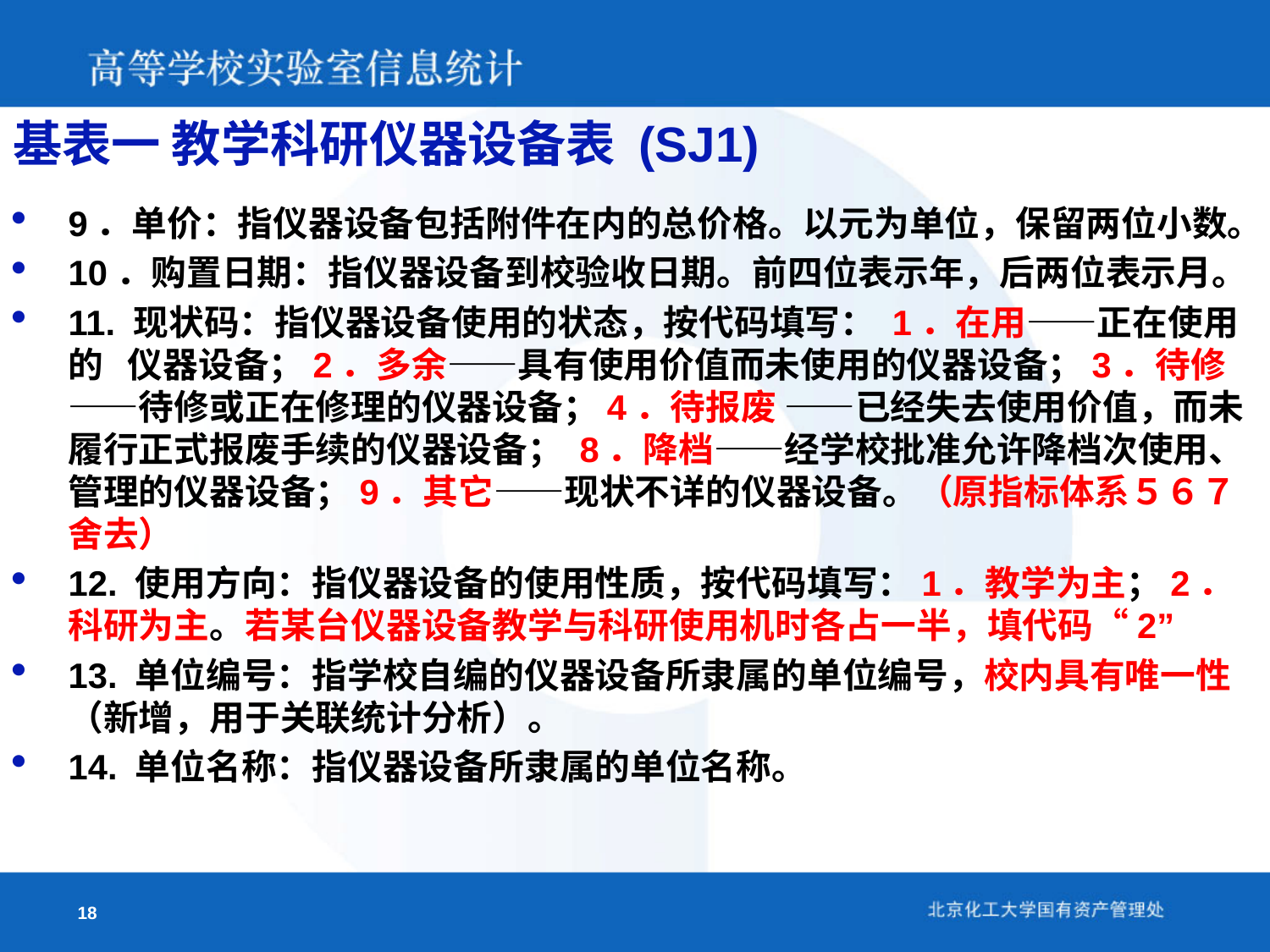

基表一 教学科研仪器设备表 (SJ1)

9．单价：指仪器设备包括附件在内的总价格。以元为单位，保留两位小数。
10．购置日期：指仪器设备到校验收日期。前四位表示年，后两位表示月。
11. 现状码：指仪器设备使用的状态，按代码填写： 1．在用——正在使用的   仪器设备；2．多余——具有使用价值而未使用的仪器设备；3．待修——待修或正在修理的仪器设备；4．待报废 ——已经失去使用价值，而未履行正式报废手续的仪器设备； 8．降档——经学校批准允许降档次使用、管理的仪器设备；9．其它——现状不详的仪器设备。（原指标体系５６７舍去）
12. 使用方向：指仪器设备的使用性质，按代码填写：1．教学为主；2．科研为主。若某台仪器设备教学与科研使用机时各占一半，填代码“2”
13. 单位编号：指学校自编的仪器设备所隶属的单位编号，校内具有唯一性（新增，用于关联统计分析）。
14. 单位名称：指仪器设备所隶属的单位名称。